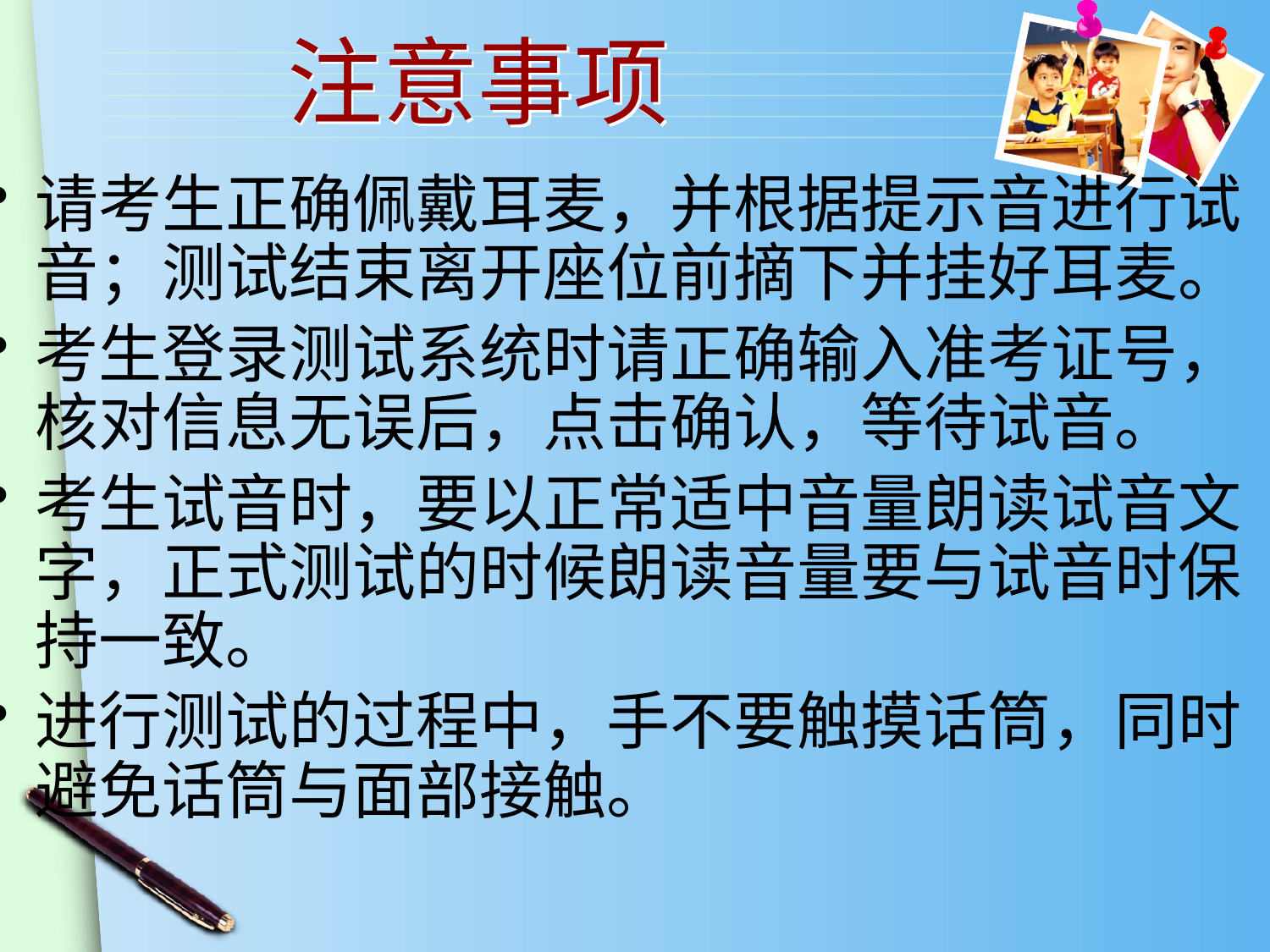

# 注意事项
请考生正确佩戴耳麦，并根据提示音进行试音；测试结束离开座位前摘下并挂好耳麦。
考生登录测试系统时请正确输入准考证号，核对信息无误后，点击确认，等待试音。
考生试音时，要以正常适中音量朗读试音文字，正式测试的时候朗读音量要与试音时保持一致。
进行测试的过程中，手不要触摸话筒，同时避免话筒与面部接触。